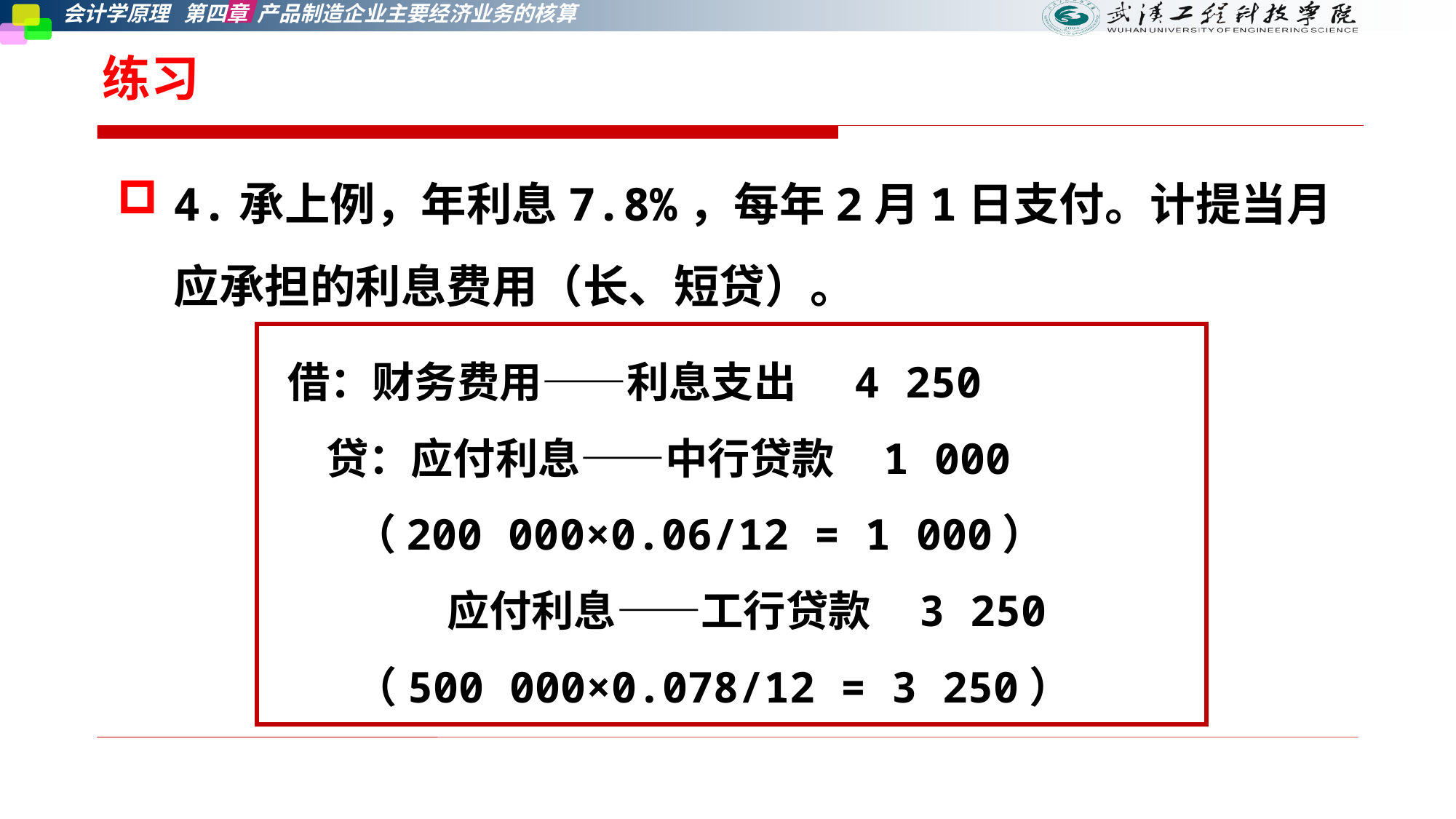

# 练习
4.承上例，年利息7.8%，每年2月1日支付。计提当月应承担的利息费用（长、短贷）。
 借：财务费用——利息支出     4 250
     贷：应付利息——中行贷款    1 000
        （200 000×0.06/12 = 1 000）
　　　　 应付利息——工行贷款    3 250
        （500 000×0.078/12 = 3 250）